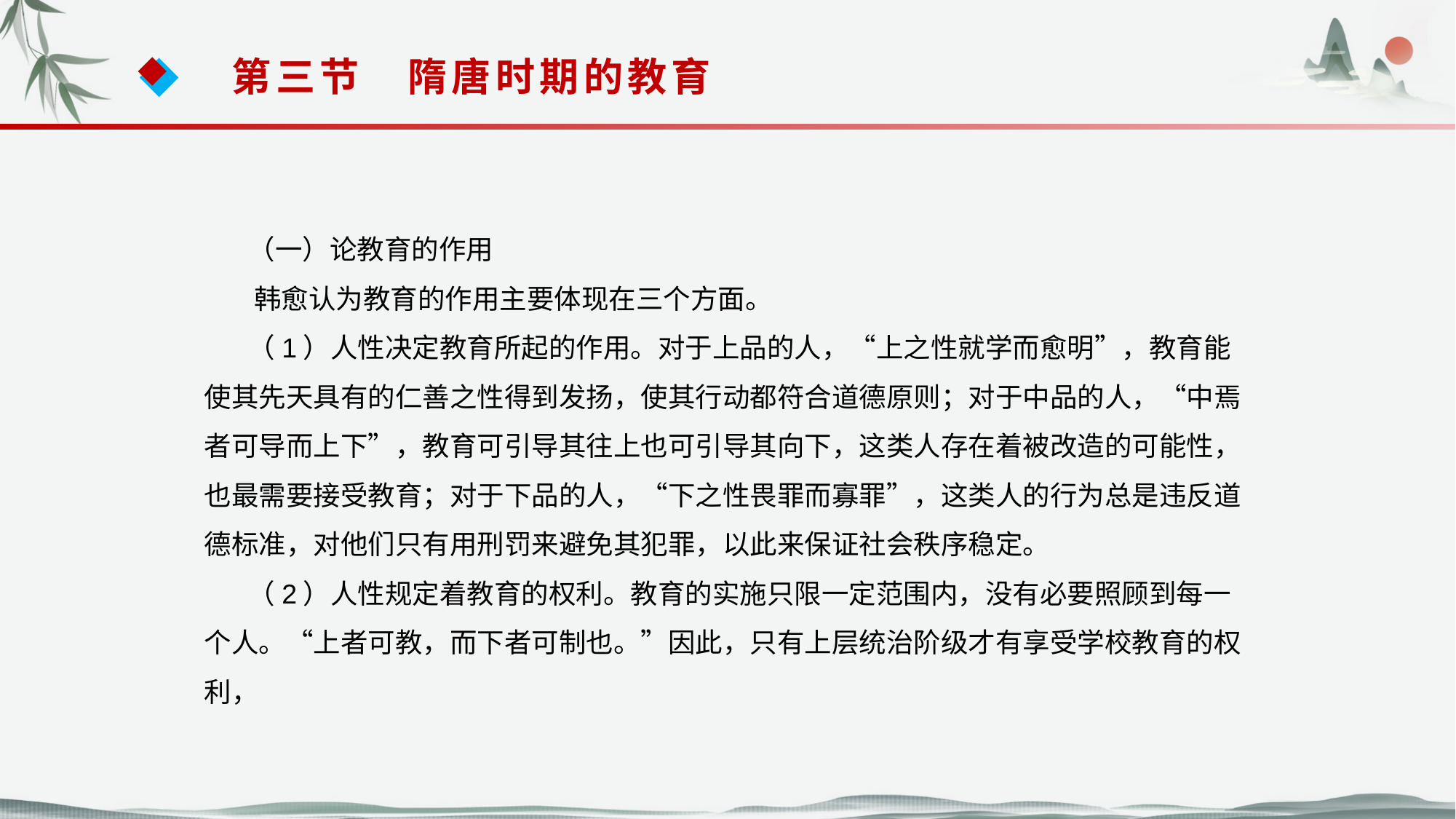

第三节　隋唐时期的教育

      （一）论教育的作用
       韩愈认为教育的作用主要体现在三个方面。
      （1）人性决定教育所起的作用。对于上品的人，“上之性就学而愈明”，教育能使其先天具有的仁善之性得到发扬，使其行动都符合道德原则；对于中品的人，“中焉者可导而上下”，教育可引导其往上也可引导其向下，这类人存在着被改造的可能性，也最需要接受教育；对于下品的人，“下之性畏罪而寡罪”，这类人的行为总是违反道德标准，对他们只有用刑罚来避免其犯罪，以此来保证社会秩序稳定。
      （2）人性规定着教育的权利。教育的实施只限一定范围内，没有必要照顾到每一个人。“上者可教，而下者可制也。”因此，只有上层统治阶级才有享受学校教育的权利，